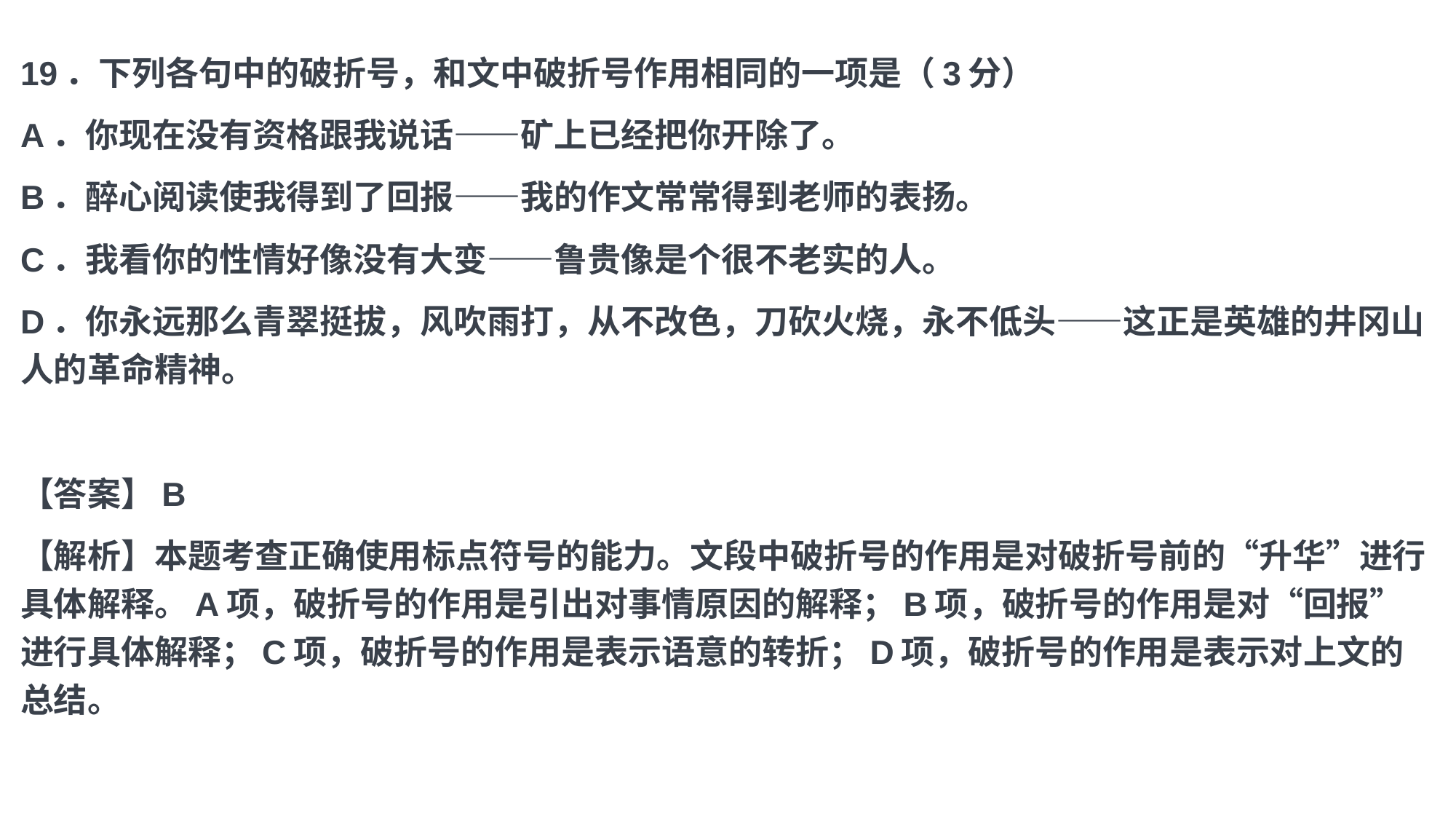

19．下列各句中的破折号，和文中破折号作用相同的一项是（3分）
A．你现在没有资格跟我说话——矿上已经把你开除了。
B．醉心阅读使我得到了回报——我的作文常常得到老师的表扬。
C．我看你的性情好像没有大变——鲁贵像是个很不老实的人。
D．你永远那么青翠挺拔，风吹雨打，从不改色，刀砍火烧，永不低头——这正是英雄的井冈山人的革命精神。

【答案】B
【解析】本题考查正确使用标点符号的能力。文段中破折号的作用是对破折号前的“升华”进行具体解释。A项，破折号的作用是引出对事情原因的解释；B项，破折号的作用是对“回报”进行具体解释；C项，破折号的作用是表示语意的转折；D项，破折号的作用是表示对上文的总结。